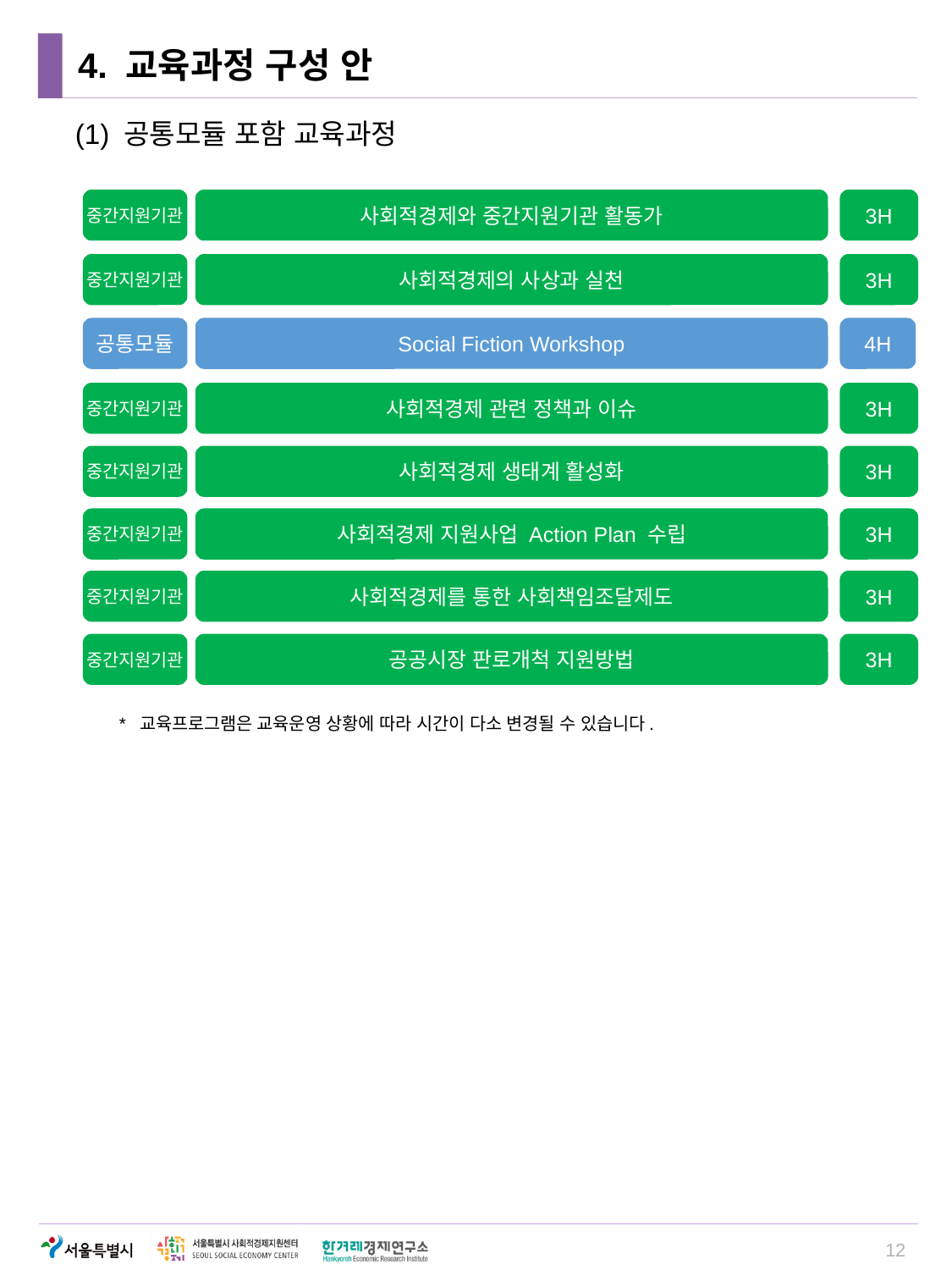

# 4. 교육과정 구성 안
(1) 공통모듈 포함 교육과정
중간지원기관
사회적경제와 중간지원기관 활동가
3H
중간지원기관
사회적경제의 사상과 실천
3H
공통모듈
Social Fiction Workshop
4H
중간지원기관
사회적경제 관련 정책과 이슈
3H
중간지원기관
사회적경제 생태계 활성화
3H
중간지원기관
사회적경제 지원사업 Action Plan 수립
3H
중간지원기관
사회적경제를 통한 사회책임조달제도
3H
중간지원기관
공공시장 판로개척 지원방법
3H
*  교육프로그램은 교육운영 상황에 따라 시간이 다소 변경될 수 있습니다.
12